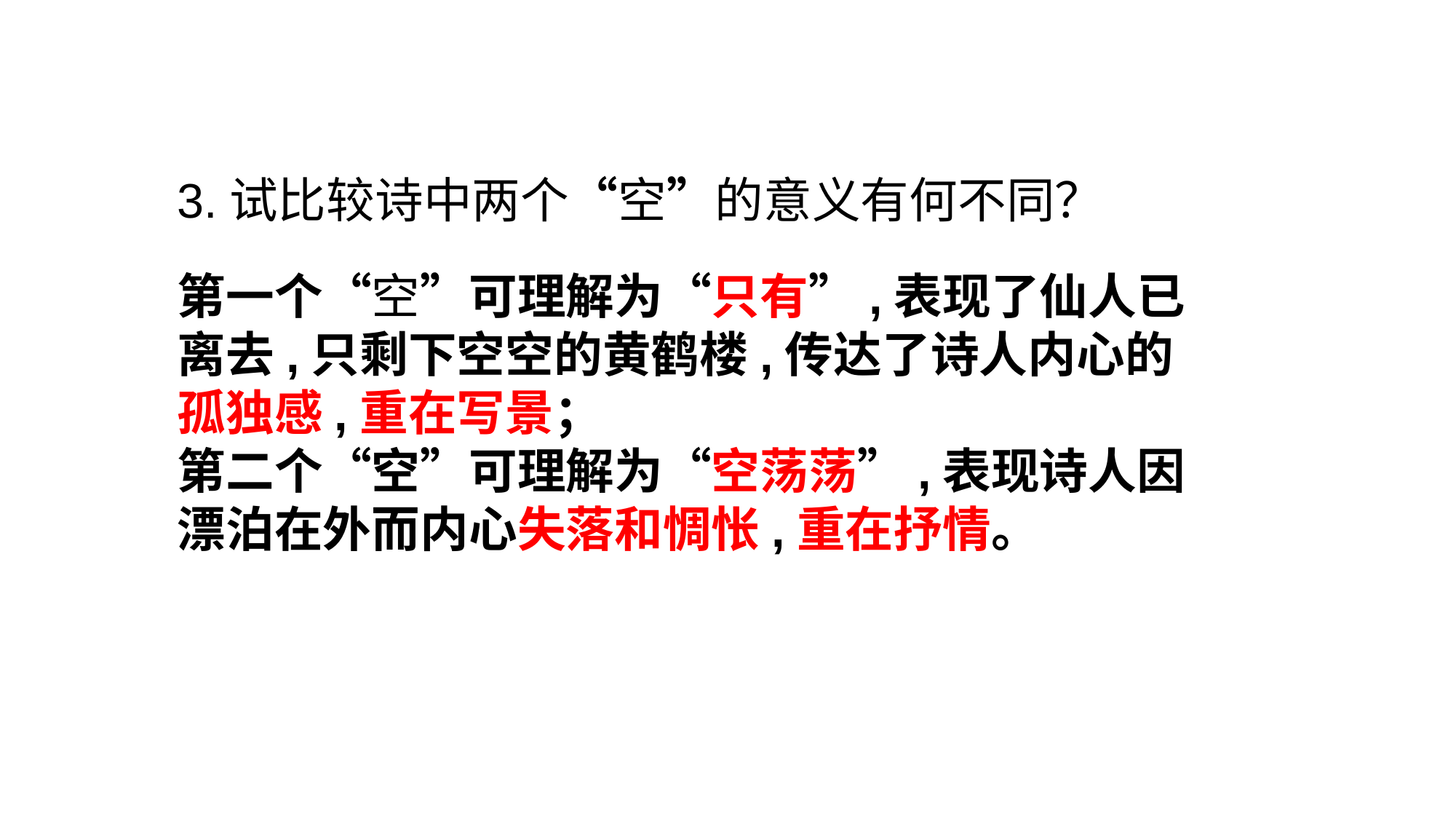

3.试比较诗中两个“空”的意义有何不同？
第一个“空”可理解为“只有”,表现了仙人已离去,只剩下空空的黄鹤楼,传达了诗人内心的孤独感,重在写景；
第二个“空”可理解为“空荡荡”,表现诗人因漂泊在外而内心失落和惆怅,重在抒情。